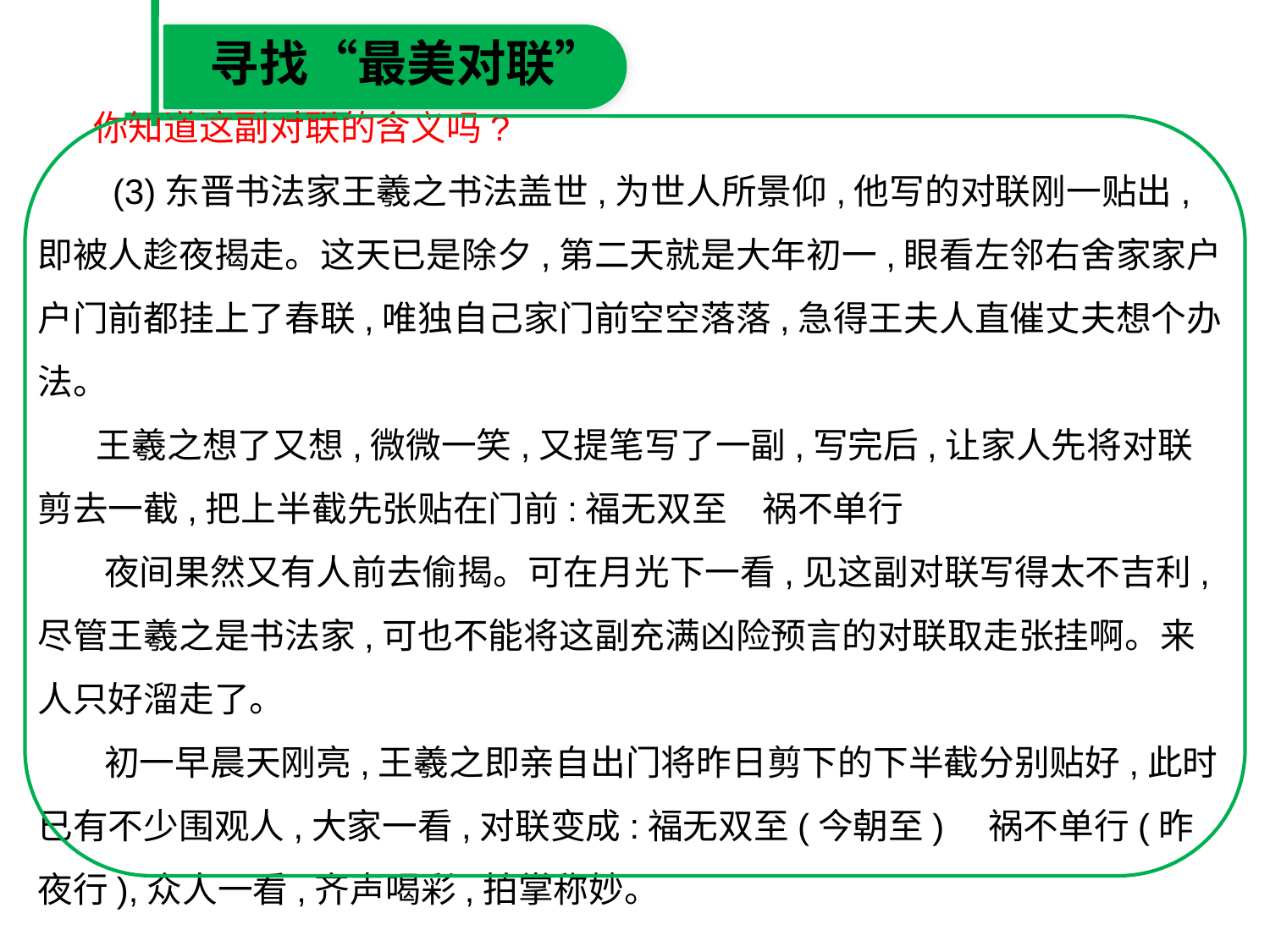

寻找“最美对联”
      你知道这副对联的含义吗?
　    (3)东晋书法家王羲之书法盖世,为世人所景仰,他写的对联刚一贴出,即被人趁夜揭走。这天已是除夕,第二天就是大年初一,眼看左邻右舍家家户户门前都挂上了春联,唯独自己家门前空空落落,急得王夫人直催丈夫想个办法。
　   王羲之想了又想,微微一笑,又提笔写了一副,写完后,让家人先将对联剪去一截,把上半截先张贴在门前:福无双至　祸不单行
　    夜间果然又有人前去偷揭。可在月光下一看,见这副对联写得太不吉利,尽管王羲之是书法家,可也不能将这副充满凶险预言的对联取走张挂啊。来人只好溜走了。
　    初一早晨天刚亮,王羲之即亲自出门将昨日剪下的下半截分别贴好,此时已有不少围观人,大家一看,对联变成:福无双至(今朝至)　祸不单行(昨夜行),众人一看,齐声喝彩,拍掌称妙。